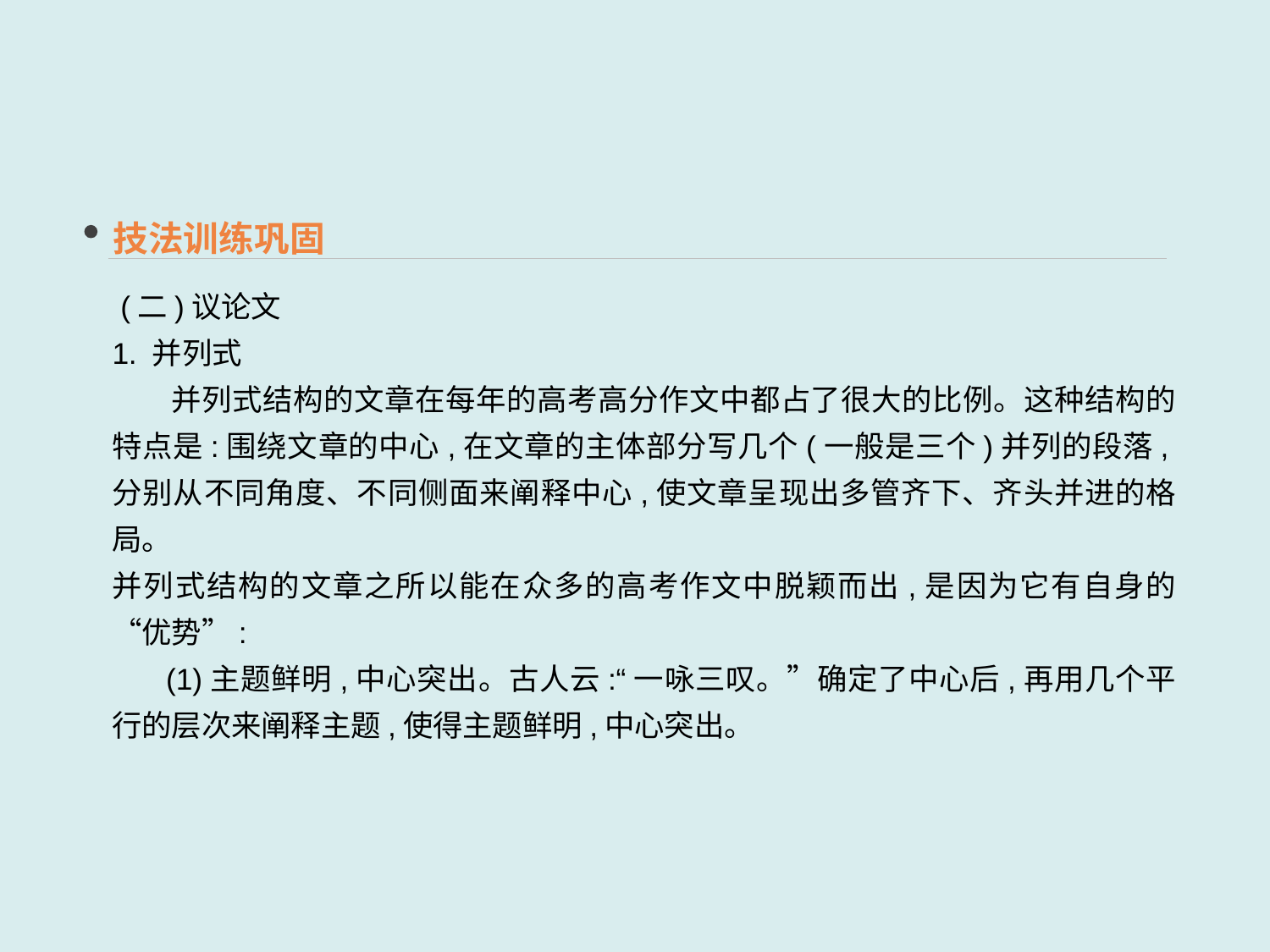

技法训练巩固

 (二)议论文
1. 并列式
       并列式结构的文章在每年的高考高分作文中都占了很大的比例。这种结构的特点是:围绕文章的中心,在文章的主体部分写几个(一般是三个)并列的段落,分别从不同角度、不同侧面来阐释中心,使文章呈现出多管齐下、齐头并进的格局。
并列式结构的文章之所以能在众多的高考作文中脱颖而出,是因为它有自身的“优势”:
      (1)主题鲜明,中心突出。古人云:“一咏三叹。”确定了中心后,再用几个平行的层次来阐释主题,使得主题鲜明,中心突出。